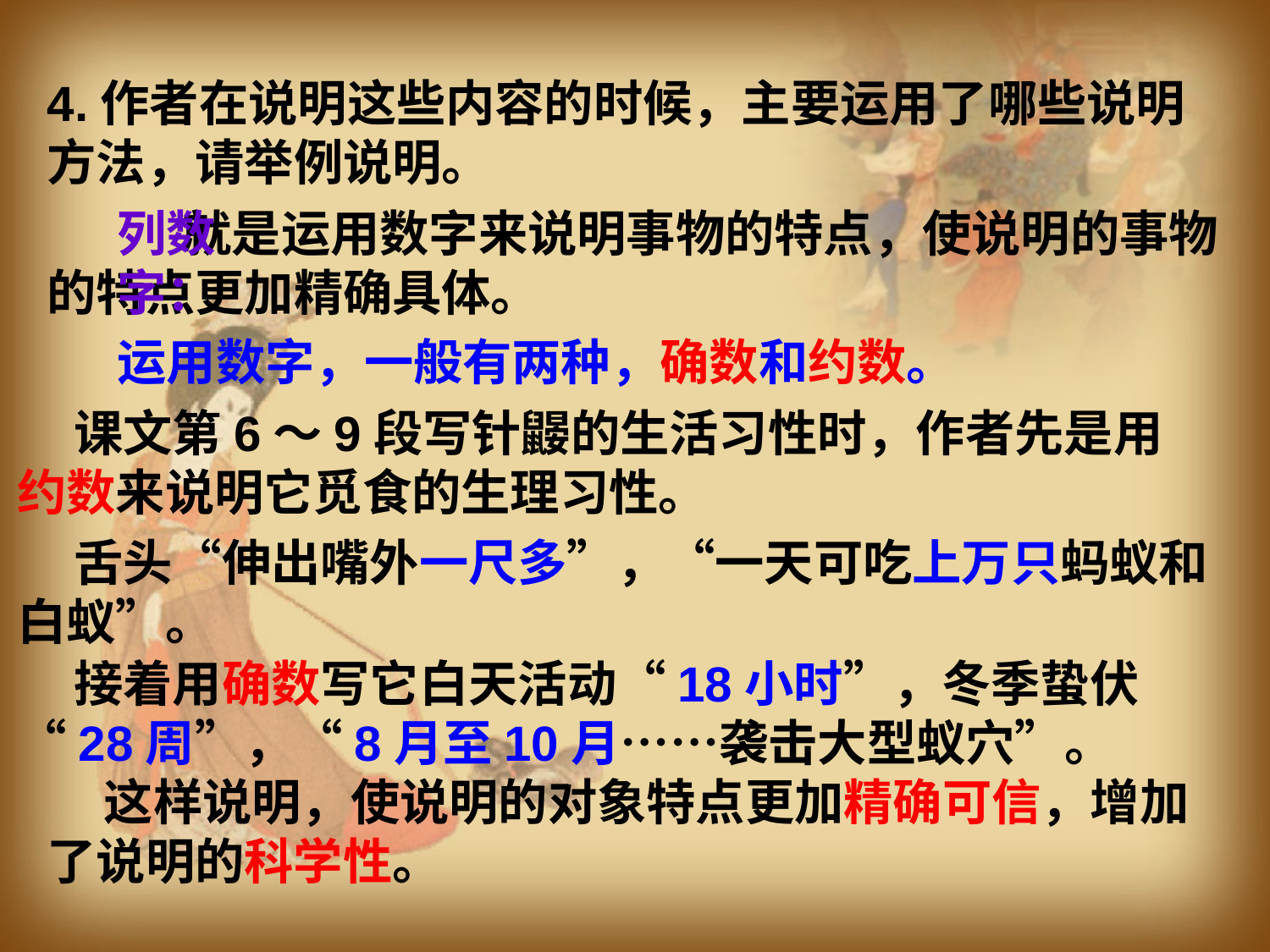

4.作者在说明这些内容的时候，主要运用了哪些说明方法，请举例说明。
列数字：
           就是运用数字来说明事物的特点，使说明的事物的特点更加精确具体。
运用数字，一般有两种，确数和约数。
    课文第6～9段写针鼹的生活习性时，作者先是用约数来说明它觅食的生理习性。
    舌头“伸出嘴外一尺多”，“一天可吃上万只蚂蚁和白蚁”。
    接着用确数写它白天活动“18小时”，冬季蛰伏“28周”，“8月至10月……袭击大型蚁穴”。
    这样说明，使说明的对象特点更加精确可信，增加了说明的科学性。